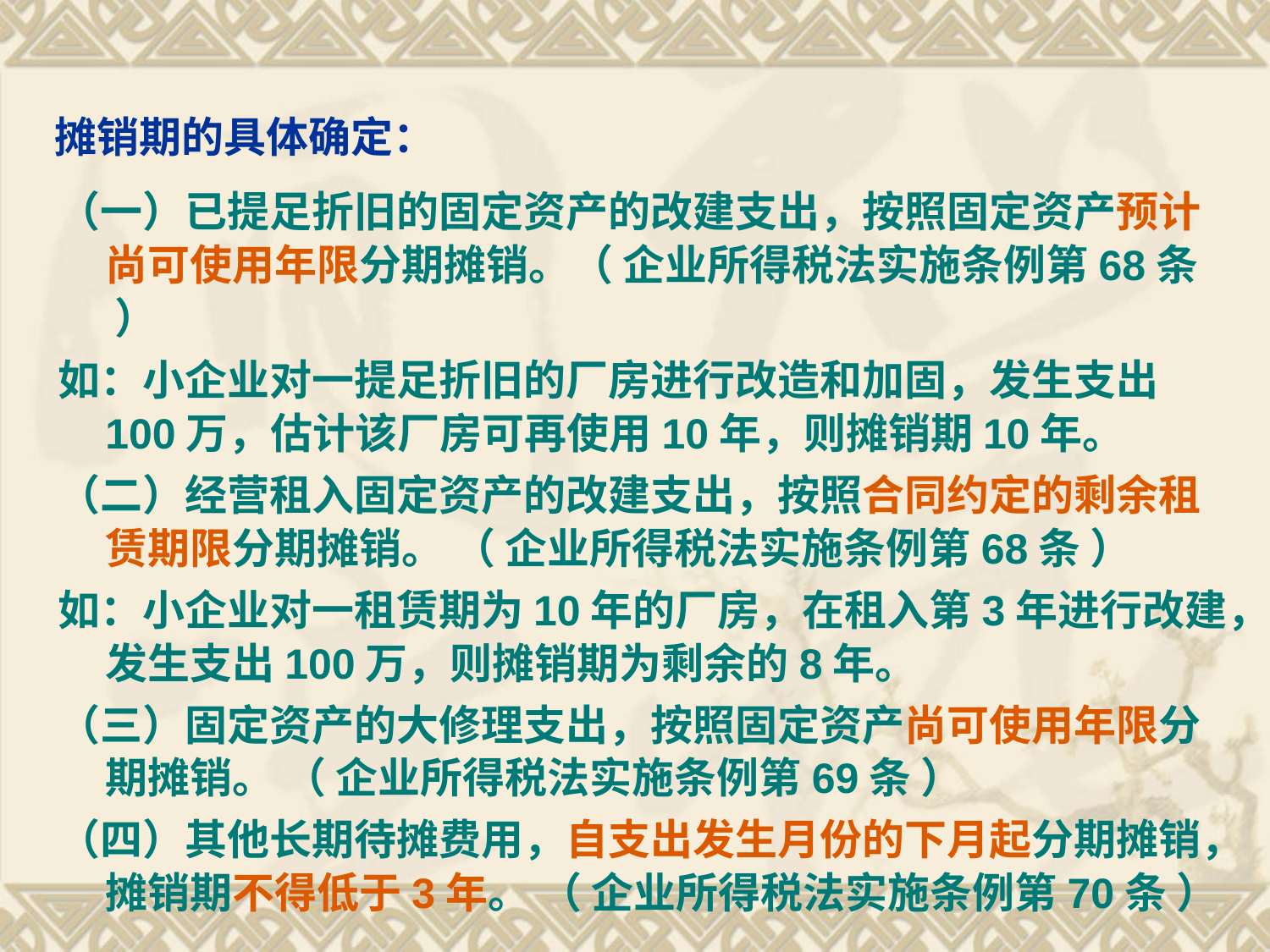

# 摊销期的具体确定：
（一）已提足折旧的固定资产的改建支出，按照固定资产预计尚可使用年限分期摊销。（ 企业所得税法实施条例第68条 ）
如：小企业对一提足折旧的厂房进行改造和加固，发生支出100万，估计该厂房可再使用10年，则摊销期10年。
（二）经营租入固定资产的改建支出，按照合同约定的剩余租赁期限分期摊销。 （ 企业所得税法实施条例第68条 ）
如：小企业对一租赁期为10年的厂房，在租入第3年进行改建，发生支出100万，则摊销期为剩余的8年。
（三）固定资产的大修理支出，按照固定资产尚可使用年限分期摊销。 （ 企业所得税法实施条例第69条 ）
（四）其他长期待摊费用，自支出发生月份的下月起分期摊销，摊销期不得低于3年。 （ 企业所得税法实施条例第70条 ）